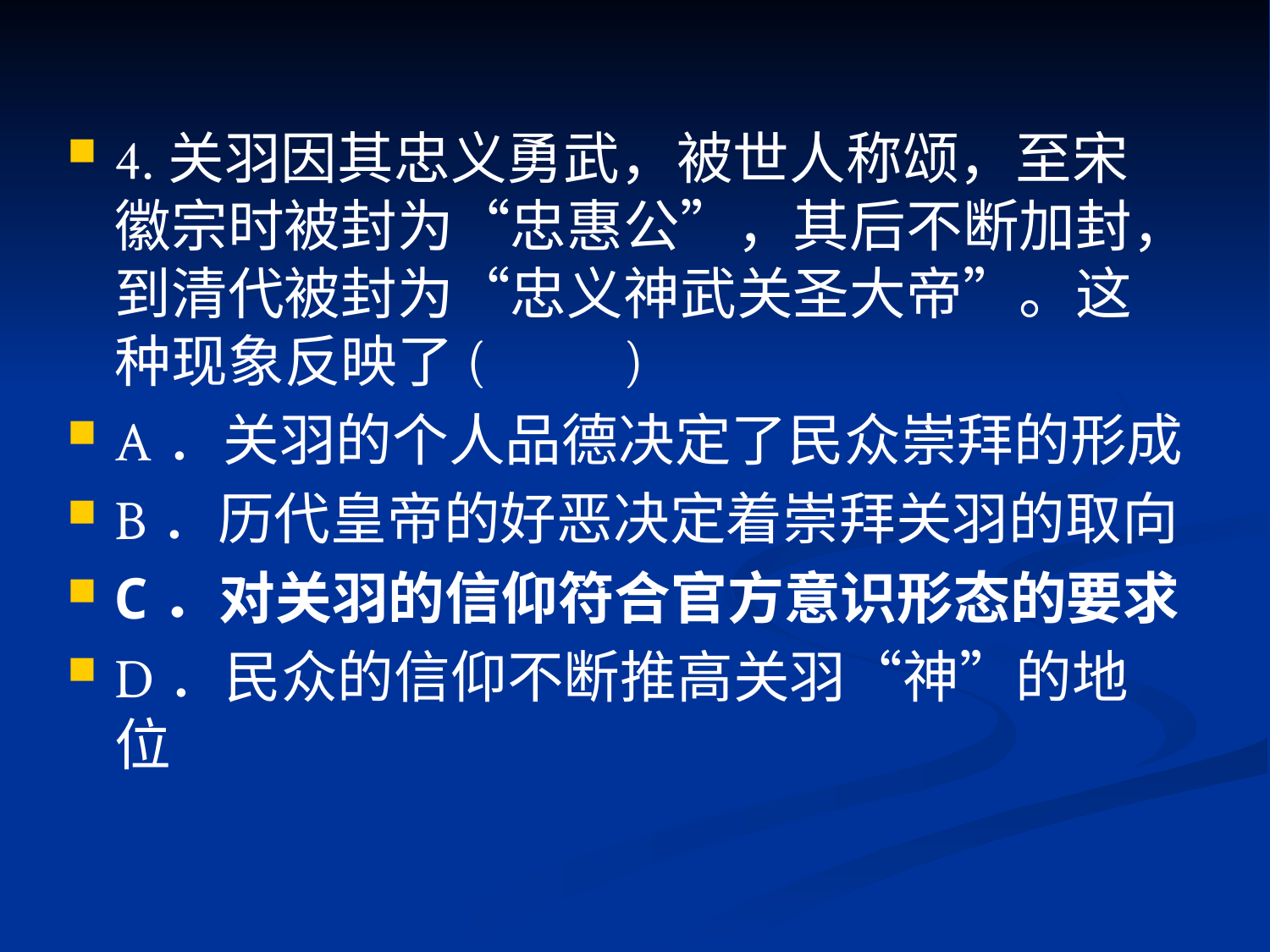

4.关羽因其忠义勇武，被世人称颂，至宋徽宗时被封为“忠惠公”，其后不断加封，到清代被封为“忠义神武关圣大帝”。这种现象反映了(　　)
A．关羽的个人品德决定了民众崇拜的形成
B．历代皇帝的好恶决定着崇拜关羽的取向
C．对关羽的信仰符合官方意识形态的要求
D．民众的信仰不断推高关羽“神”的地位